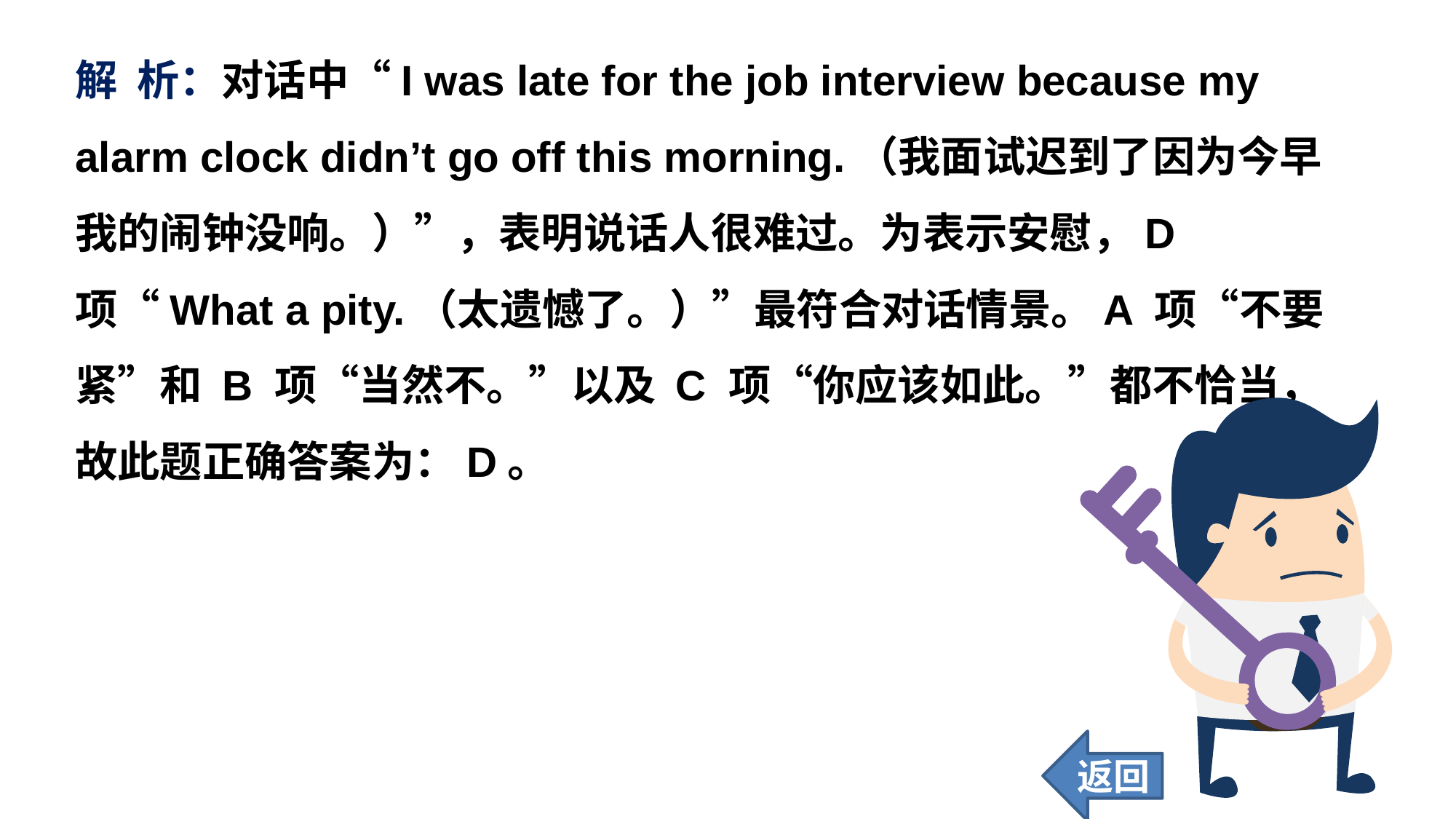

解  析：对话中“I was late for the job interview because my alarm clock didn’t go off this morning.（我面试迟到了因为今早我的闹钟没响。）”，表明说话人很难过。为表示安慰，D 项“What a pity.（太遗憾了。）”最符合对话情景。A 项“不要紧”和 B 项“当然不。”以及 C 项“你应该如此。”都不恰当，故此题正确答案为：D。

返回
47